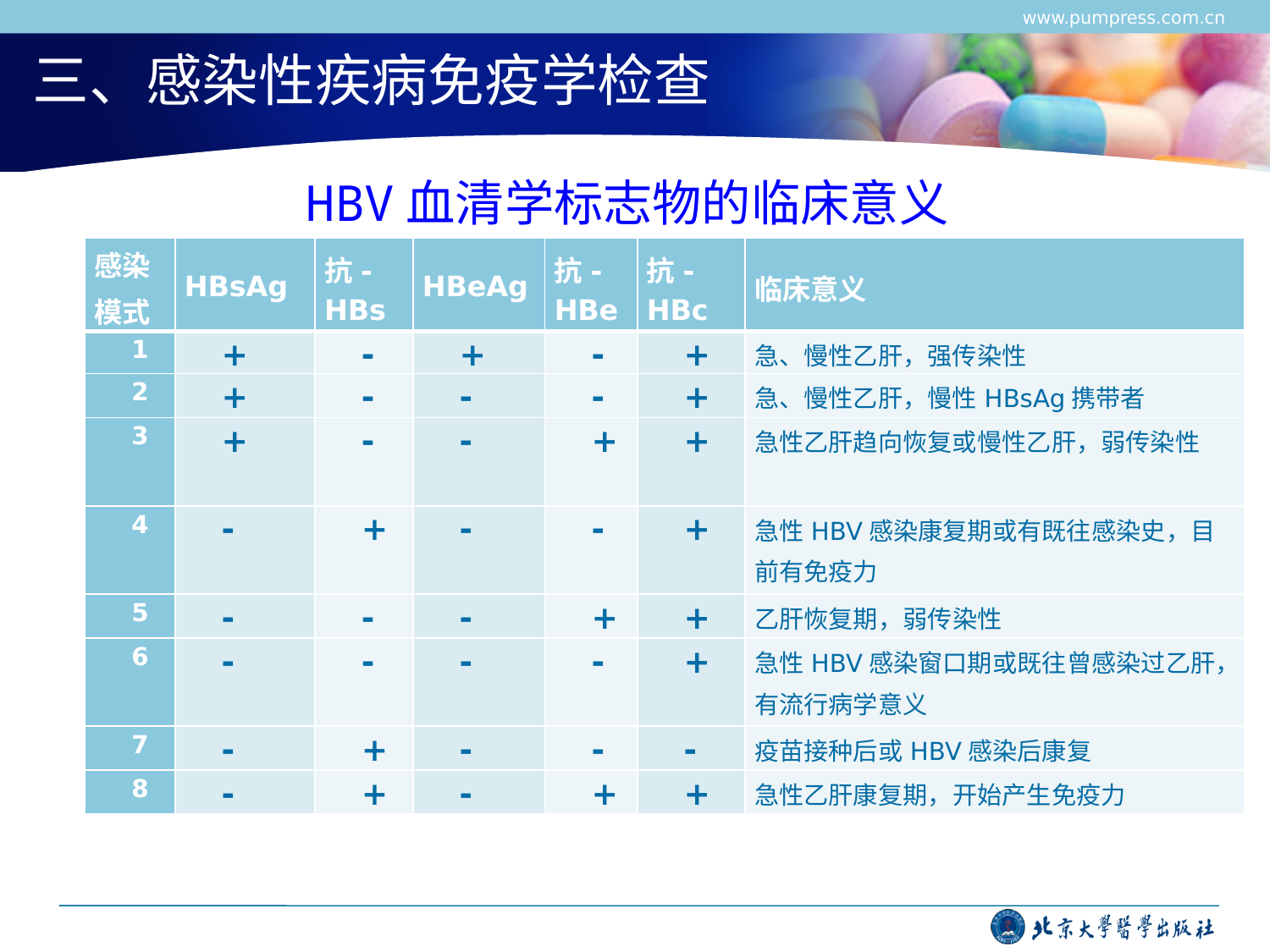

www.pumpress.com.cn
# 三、感染性疾病免疫学检查
HBV血清学标志物的临床意义
| 感染模式 | HBsAg | 抗-HBs | HBeAg | 抗-HBe | 抗-HBc | 临床意义 |
| --- | --- | --- | --- | --- | --- | --- |
| 1 | + | - | + | - | + | 急、慢性乙肝，强传染性 |
| 2 | + | - | - | - | + | 急、慢性乙肝，慢性HBsAg携带者 |
| 3 | + | - | - | + | + | 急性乙肝趋向恢复或慢性乙肝，弱传染性 |
| 4 | - | + | - | - | + | 急性HBV感染康复期或有既往感染史，目前有免疫力 |
| 5 | - | - | - | + | + | 乙肝恢复期，弱传染性 |
| 6 | - | - | - | - | + | 急性HBV感染窗口期或既往曾感染过乙肝，有流行病学意义 |
| 7 | - | + | - | - | - | 疫苗接种后或HBV感染后康复 |
| 8 | - | + | - | + | + | 急性乙肝康复期，开始产生免疫力 |